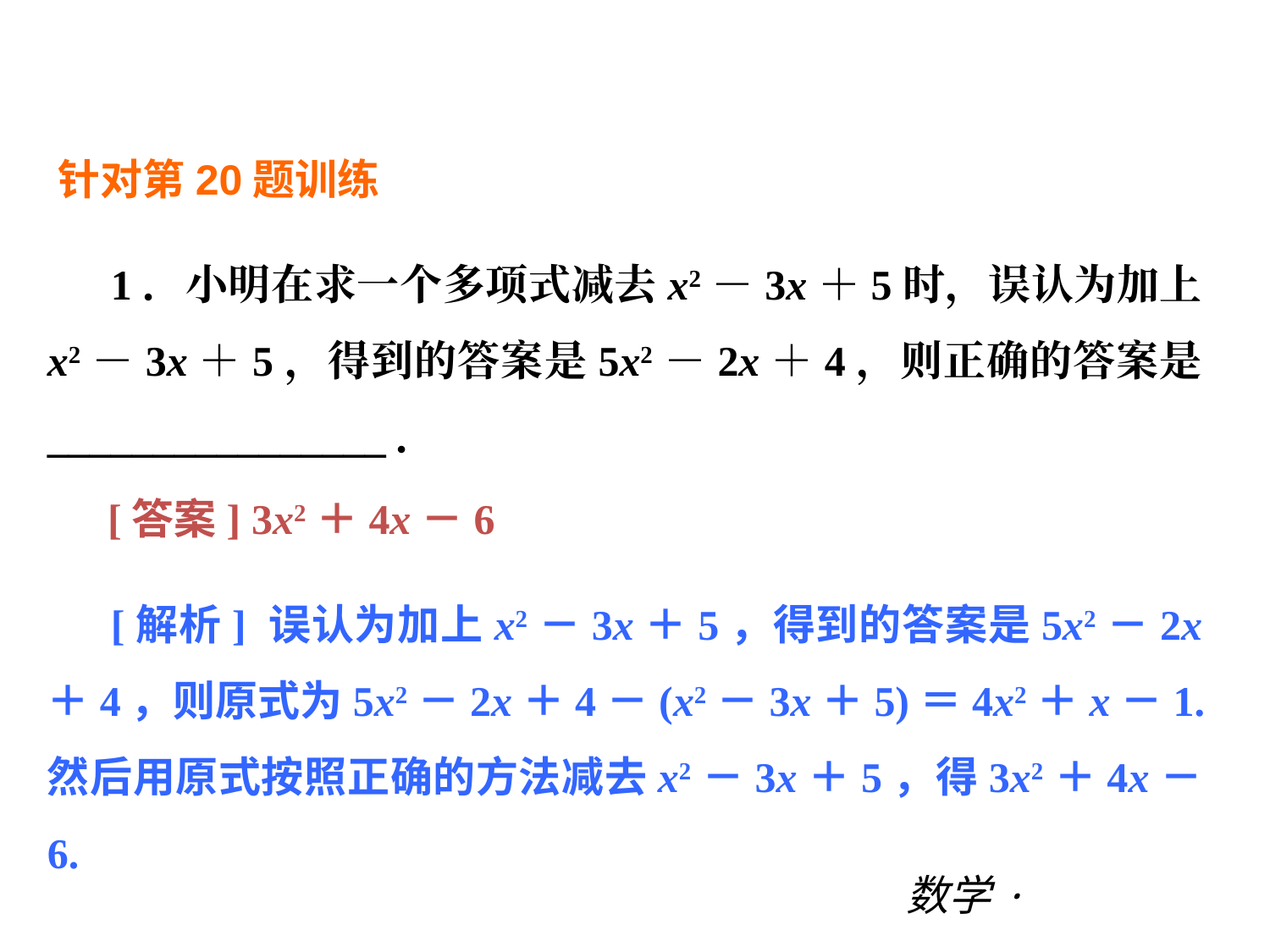

阶段综合测试二(期中一)
针对第20题训练
1．小明在求一个多项式减去x2－3x＋5时，误认为加上x2－3x＋5，得到的答案是5x2－2x＋4，则正确的答案是________________．
[答案] 3x2＋4x－6
[解析] 误认为加上x2－3x＋5，得到的答案是5x2－2x＋4，则原式为5x2－2x＋4－(x2－3x＋5)＝4x2＋x－1.然后用原式按照正确的方法减去x2－3x＋5，得3x2＋4x－6.
数学·新课标（BS）